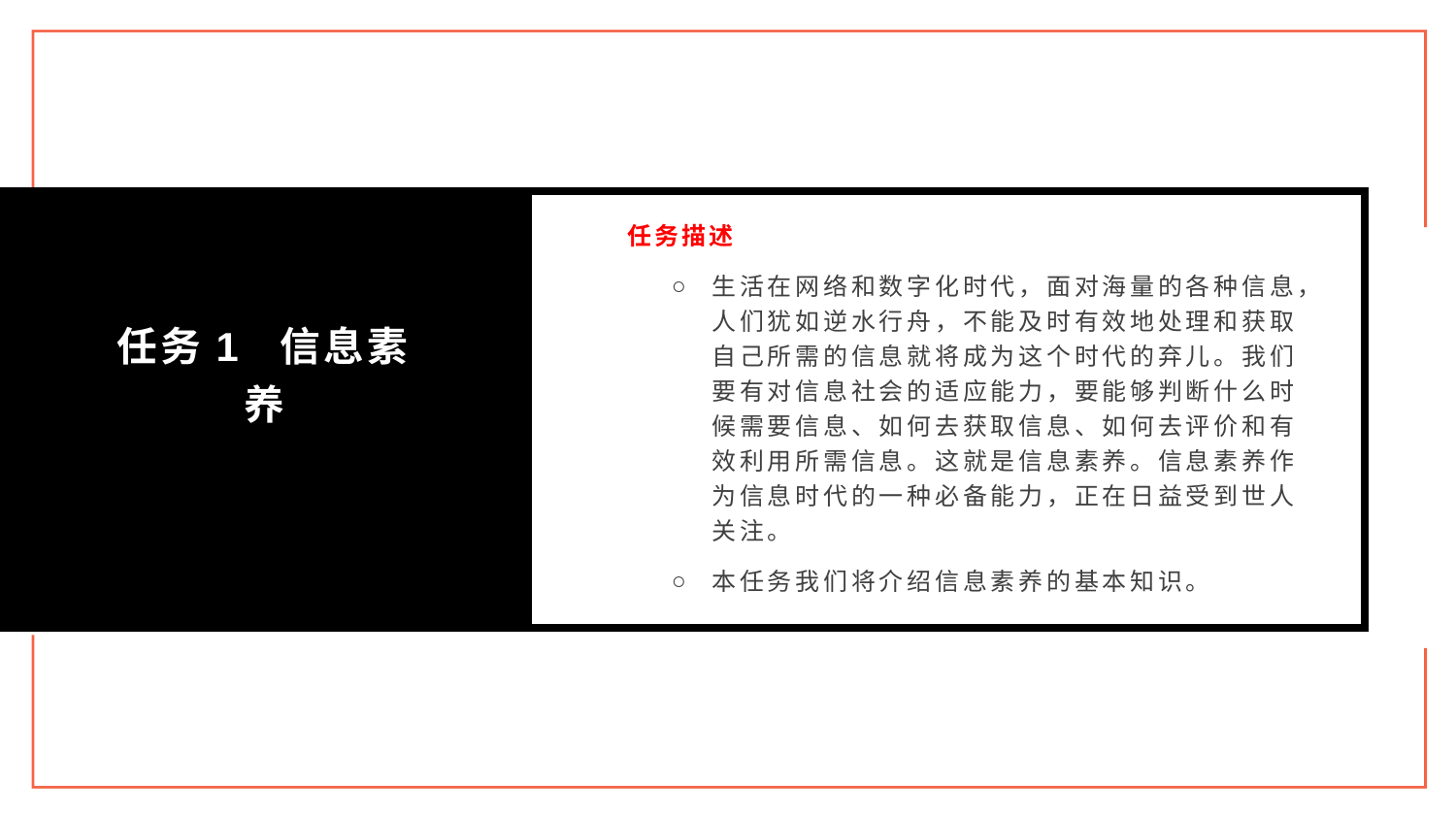

任务描述
生活在网络和数字化时代，面对海量的各种信息，人们犹如逆水行舟，不能及时有效地处理和获取自己所需的信息就将成为这个时代的弃儿。我们要有对信息社会的适应能力，要能够判断什么时候需要信息、如何去获取信息、如何去评价和有效利用所需信息。这就是信息素养。信息素养作为信息时代的一种必备能力，正在日益受到世人关注。
本任务我们将介绍信息素养的基本知识。
任务1  信息素养